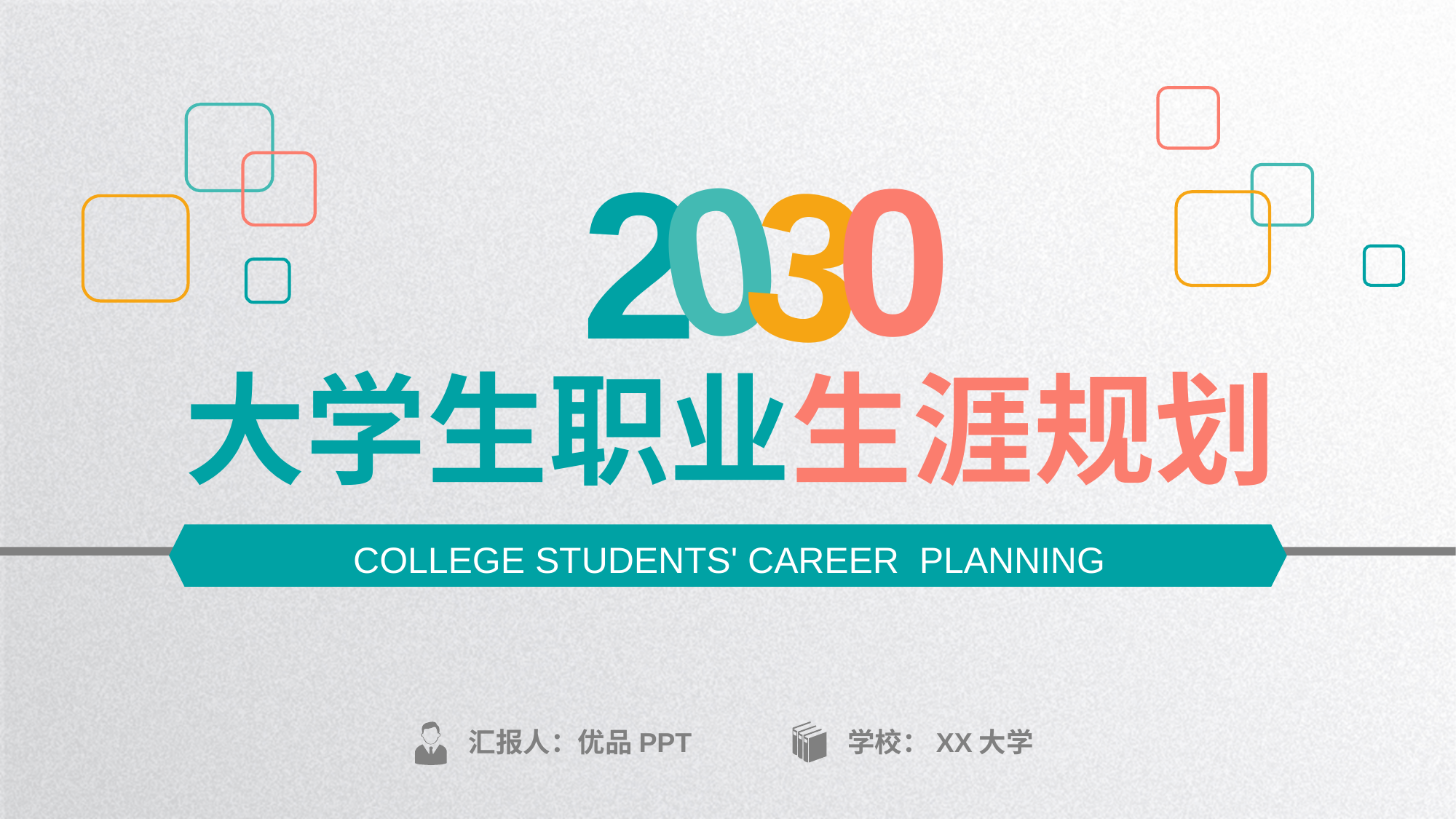

0
3
0
2

大学生职业生涯规划

COLLEGE STUDENTS' CAREER  PLANNING

汇报人：优品PPT
学校：XX大学